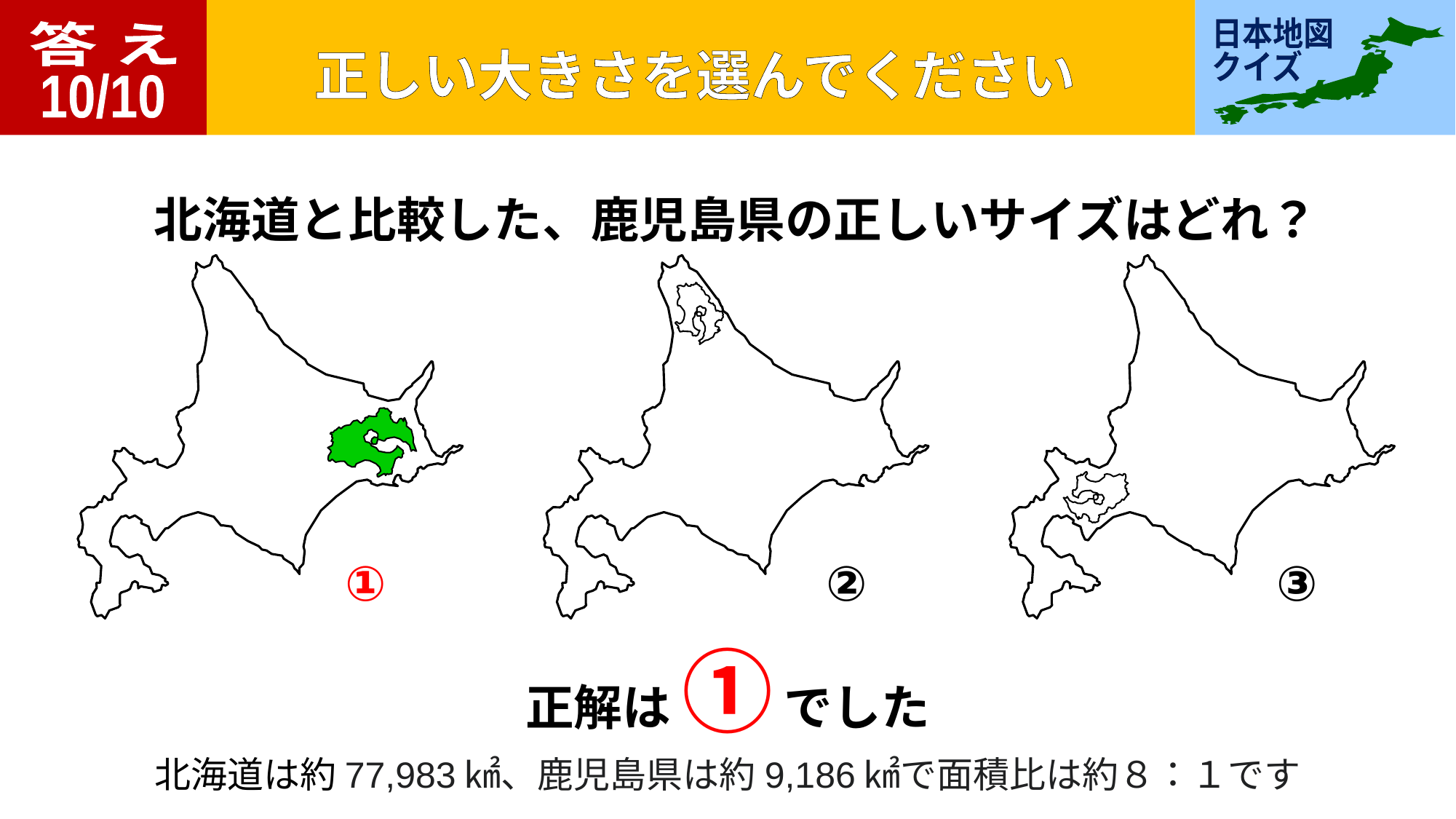

答 え
10/10
北海道と比較した、鹿児島県の正しいサイズはどれ？

①
②
③
正解は ① でした
北海道は約77,983㎢、鹿児島県は約9,186㎢で面積比は約８：１です